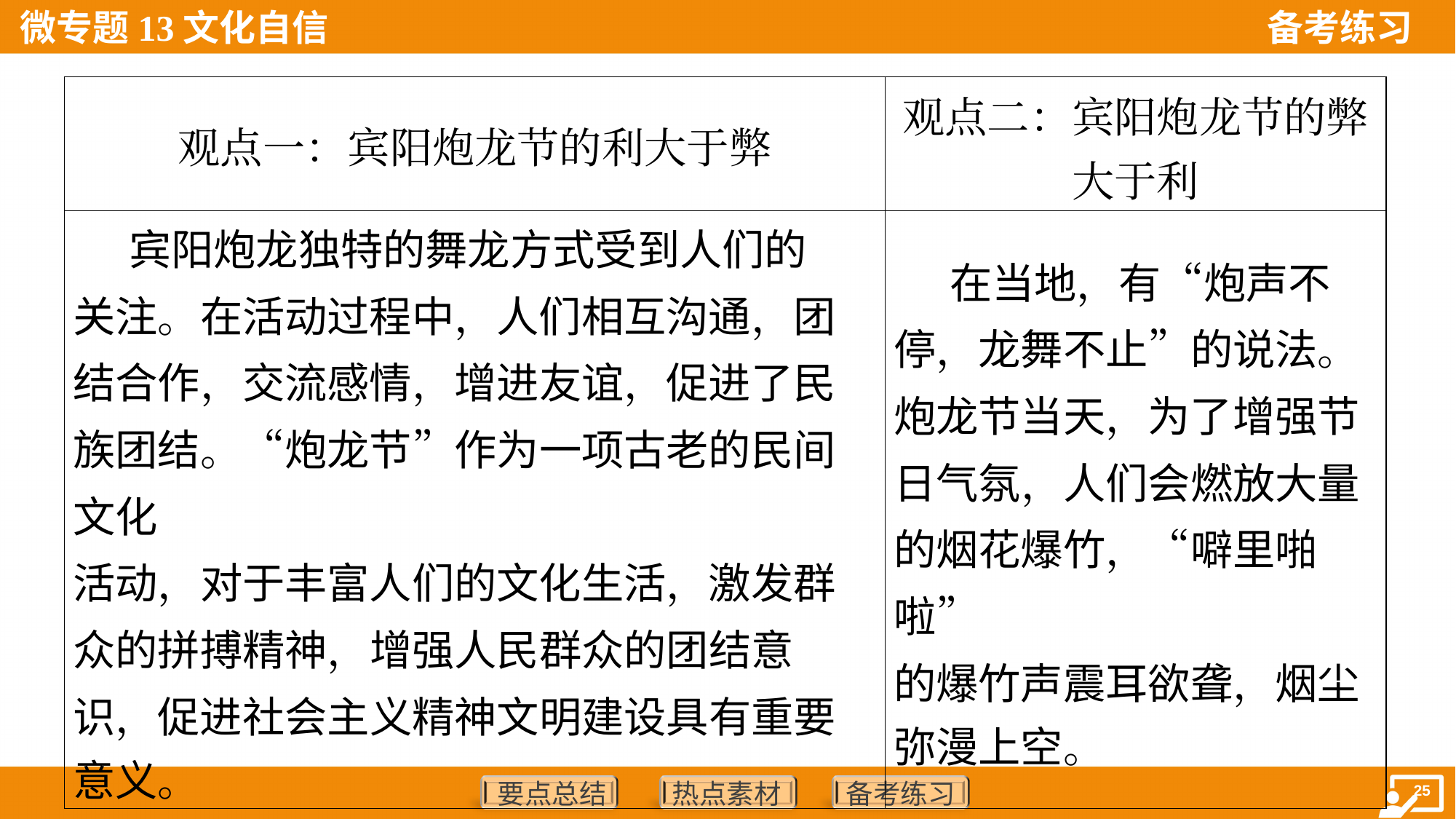

| 观点一：宾阳炮龙节的利大于弊 | 观点二：宾阳炮龙节的弊 大于利 |
| --- | --- |
| 宾阳炮龙独特的舞龙方式受到人们的 关注。在活动过程中，人们相互沟通，团 结合作，交流感情，增进友谊，促进了民 族团结。“炮龙节”作为一项古老的民间文化 活动，对于丰富人们的文化生活，激发群 众的拼搏精神，增强人民群众的团结意 识，促进社会主义精神文明建设具有重要 意义。 | 在当地，有“炮声不 停，龙舞不止”的说法。 炮龙节当天，为了增强节 日气氛，人们会燃放大量 的烟花爆竹，“噼里啪啦” 的爆竹声震耳欲聋，烟尘 弥漫上空。 |